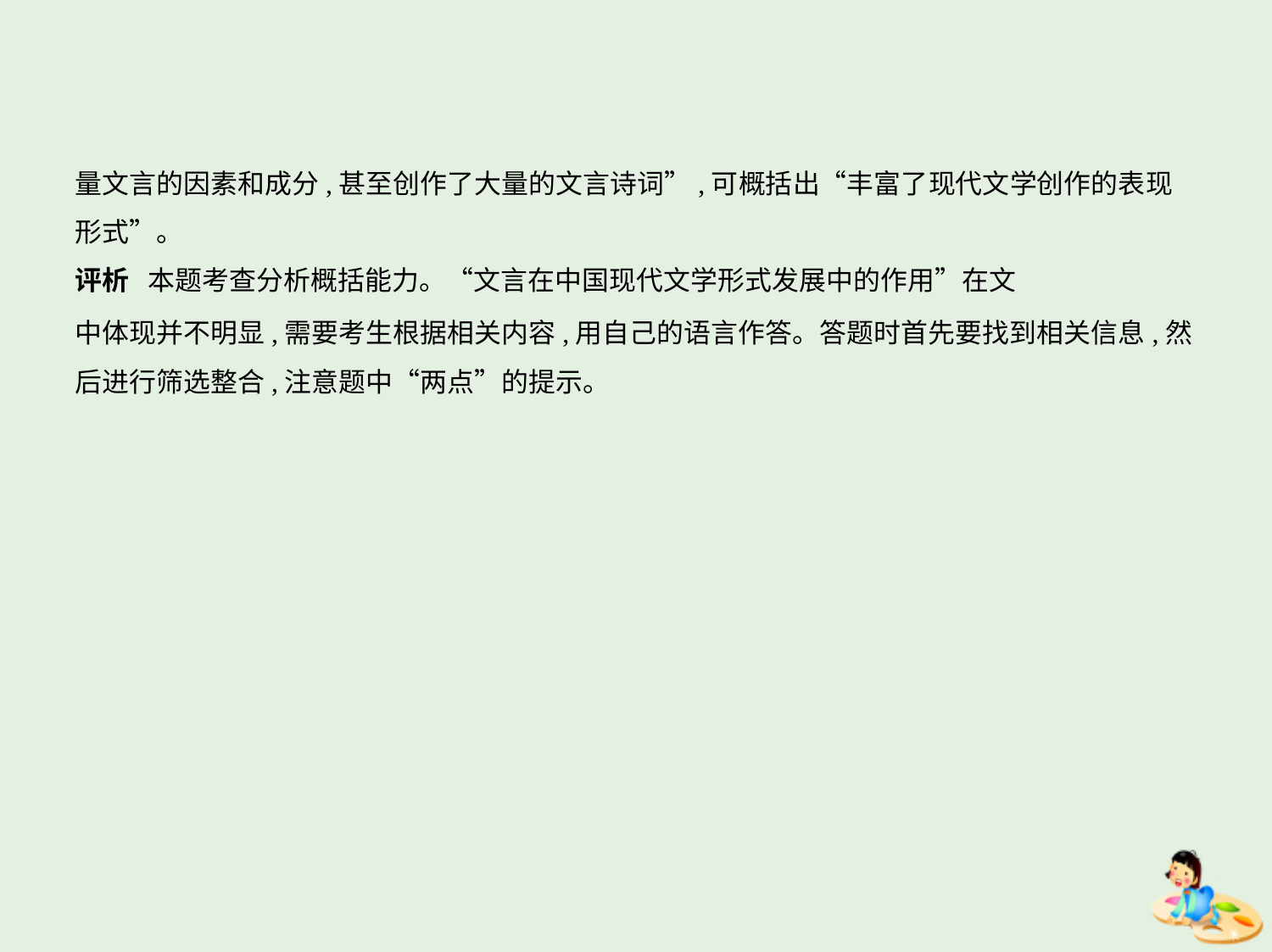

量文言的因素和成分,甚至创作了大量的文言诗词”,可概括出“丰富了现代文学创作的表现
形式”。
评析   本题考查分析概括能力。“文言在中国现代文学形式发展中的作用”在文
中体现并不明显,需要考生根据相关内容,用自己的语言作答。答题时首先要找到相关信息,然
后进行筛选整合,注意题中“两点”的提示。